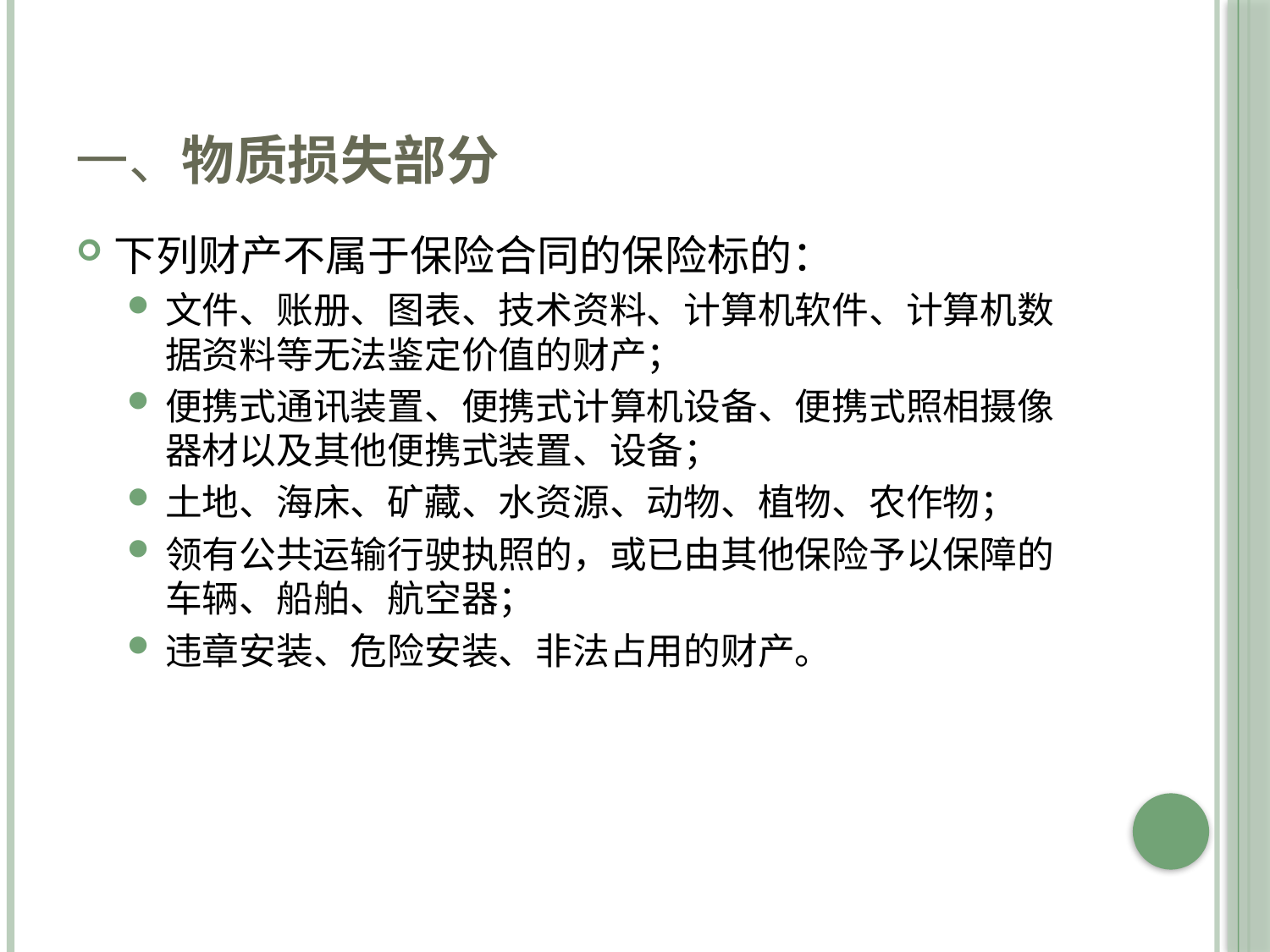

# 一、物质损失部分
下列财产不属于保险合同的保险标的：
文件、账册、图表、技术资料、计算机软件、计算机数据资料等无法鉴定价值的财产；
便携式通讯装置、便携式计算机设备、便携式照相摄像器材以及其他便携式装置、设备；
土地、海床、矿藏、水资源、动物、植物、农作物；
领有公共运输行驶执照的，或已由其他保险予以保障的车辆、船舶、航空器；
违章安装、危险安装、非法占用的财产。